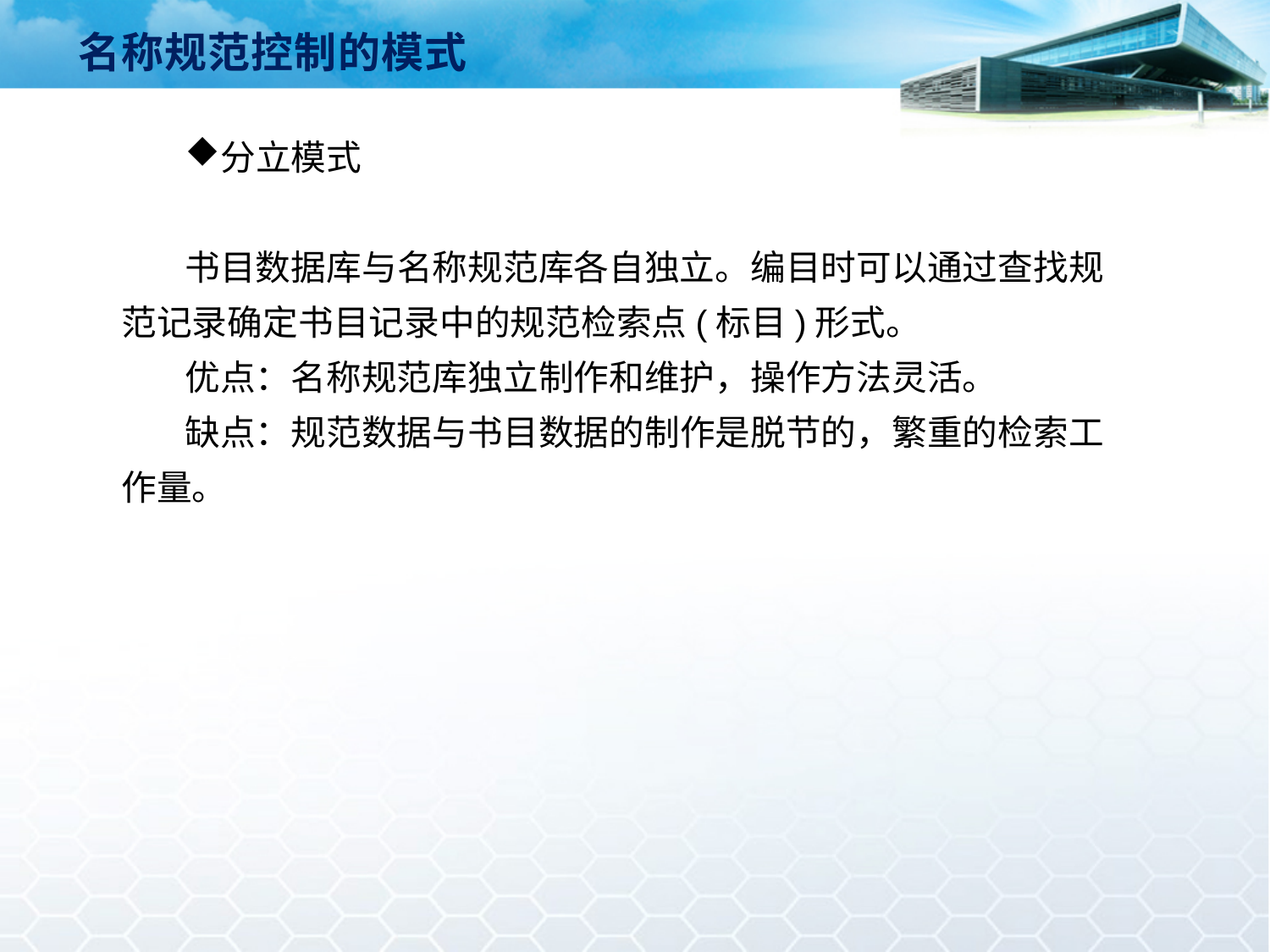

名称规范控制的模式
分立模式

书目数据库与名称规范库各自独立。编目时可以通过查找规范记录确定书目记录中的规范检索点(标目)形式。
优点：名称规范库独立制作和维护，操作方法灵活。
缺点：规范数据与书目数据的制作是脱节的，繁重的检索工作量。